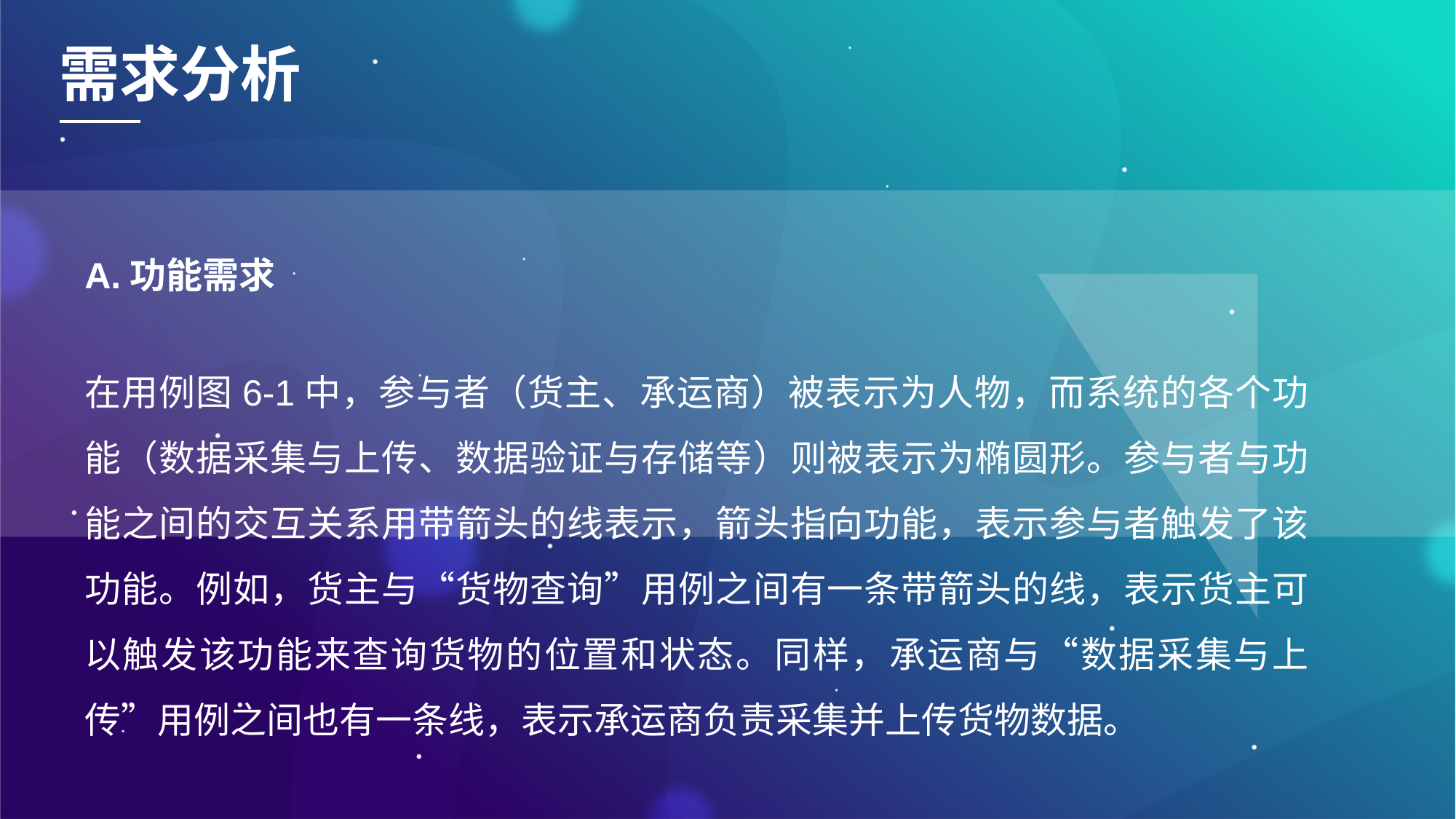

需求分析

A.功能需求

在用例图6-1中，参与者（货主、承运商）被表示为人物，而系统的各个功能（数据采集与上传、数据验证与存储等）则被表示为椭圆形。参与者与功能之间的交互关系用带箭头的线表示，箭头指向功能，表示参与者触发了该功能。例如，货主与“货物查询”用例之间有一条带箭头的线，表示货主可以触发该功能来查询货物的位置和状态。同样，承运商与“数据采集与上传”用例之间也有一条线，表示承运商负责采集并上传货物数据。